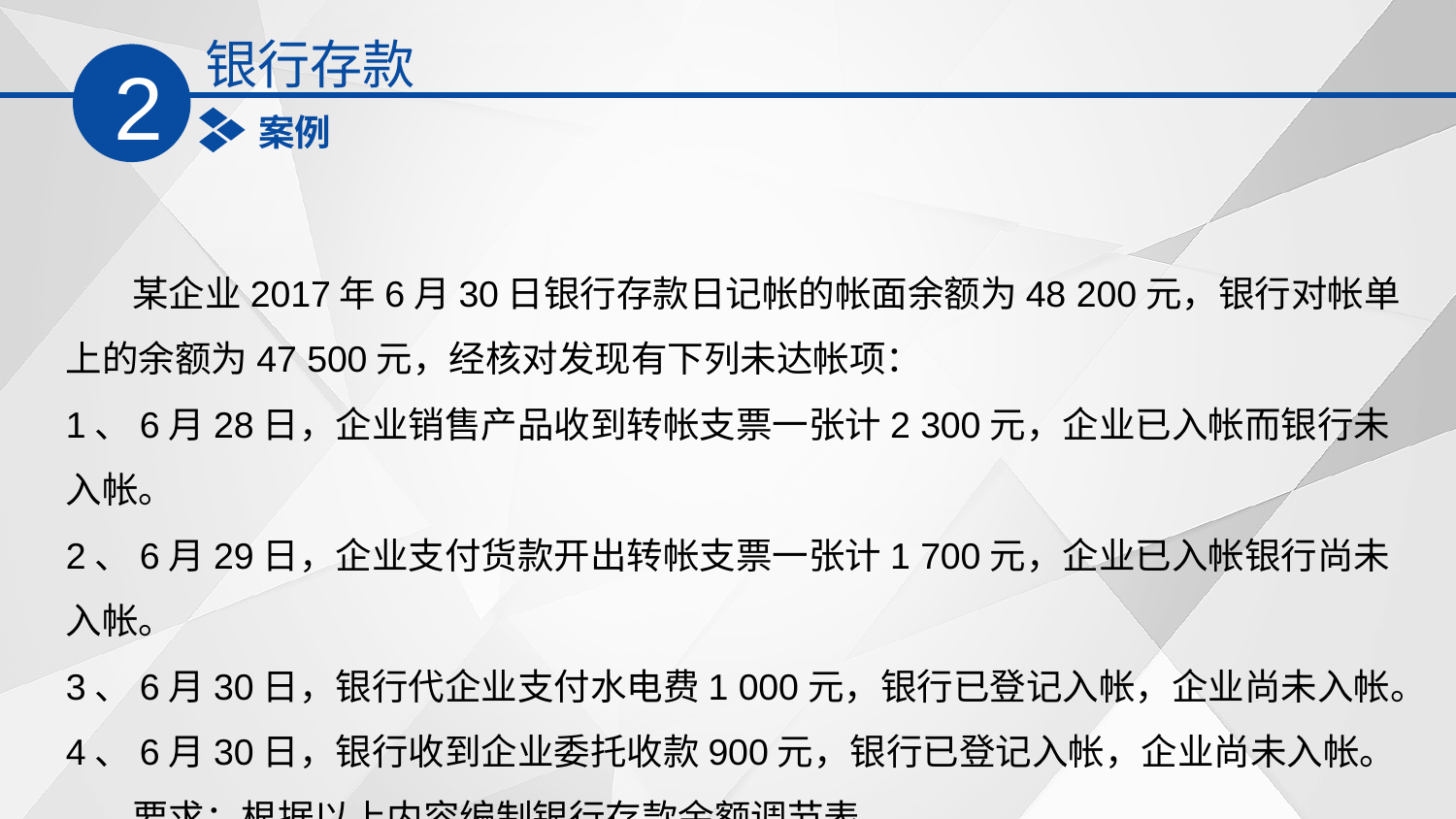

银行存款
2

案例

       某企业2017年6月30日银行存款日记帐的帐面余额为48 200元，银行对帐单上的余额为47 500元，经核对发现有下列未达帐项：
1、6月28日，企业销售产品收到转帐支票一张计2 300元，企业已入帐而银行未入帐。
2、6月29日，企业支付货款开出转帐支票一张计1 700元，企业已入帐银行尚未入帐。
3、6月30日，银行代企业支付水电费1 000元，银行已登记入帐，企业尚未入帐。
4、6月30日，银行收到企业委托收款900元，银行已登记入帐，企业尚未入帐。
       要求：根据以上内容编制银行存款余额调节表。